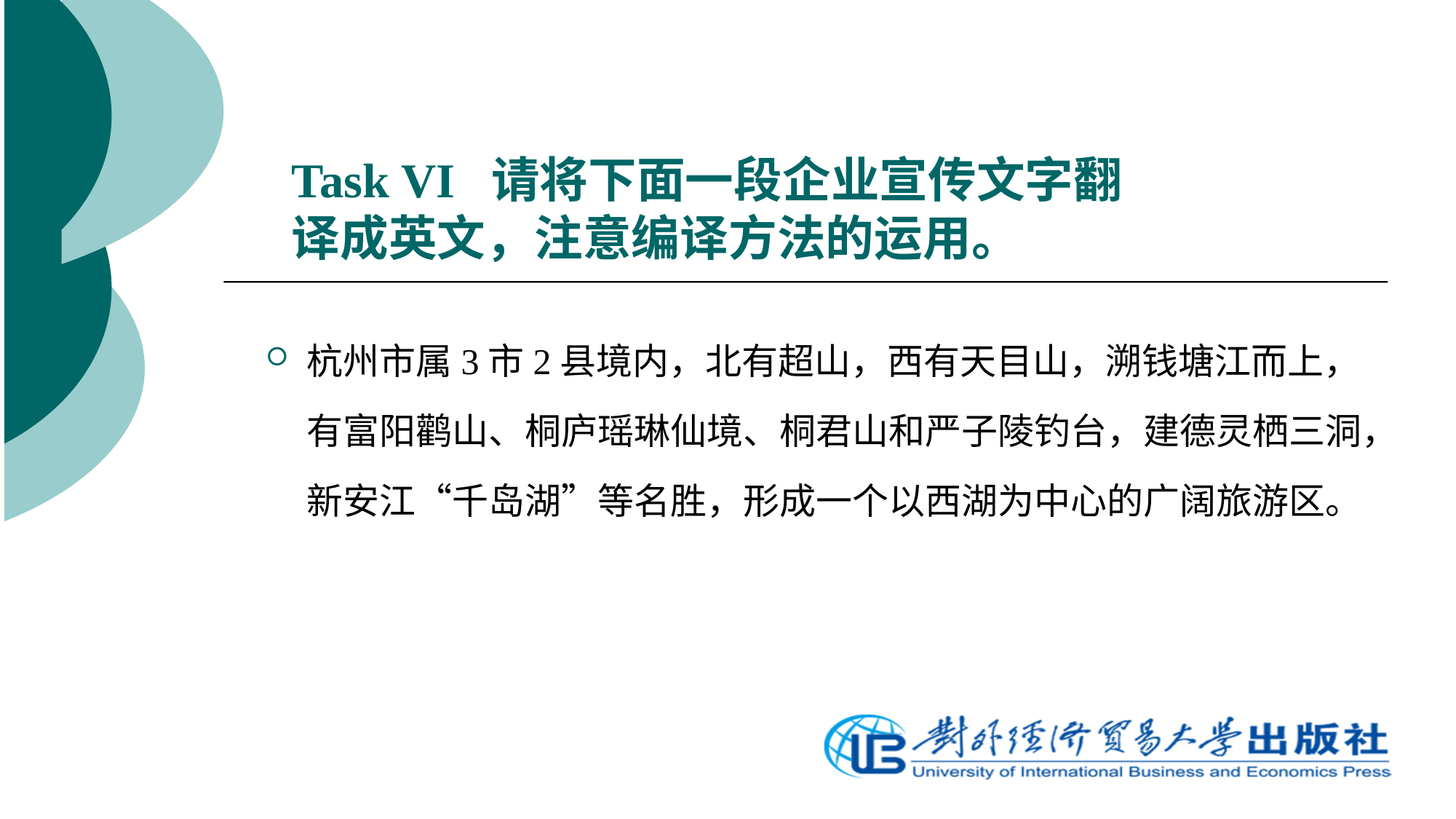

# Task VI  请将下面一段企业宣传文字翻译成英文，注意编译方法的运用。
杭州市属3市2县境内，北有超山，西有天目山，溯钱塘江而上，有富阳鹳山、桐庐瑶琳仙境、桐君山和严子陵钓台，建德灵栖三洞，新安江“千岛湖”等名胜，形成一个以西湖为中心的广阔旅游区。